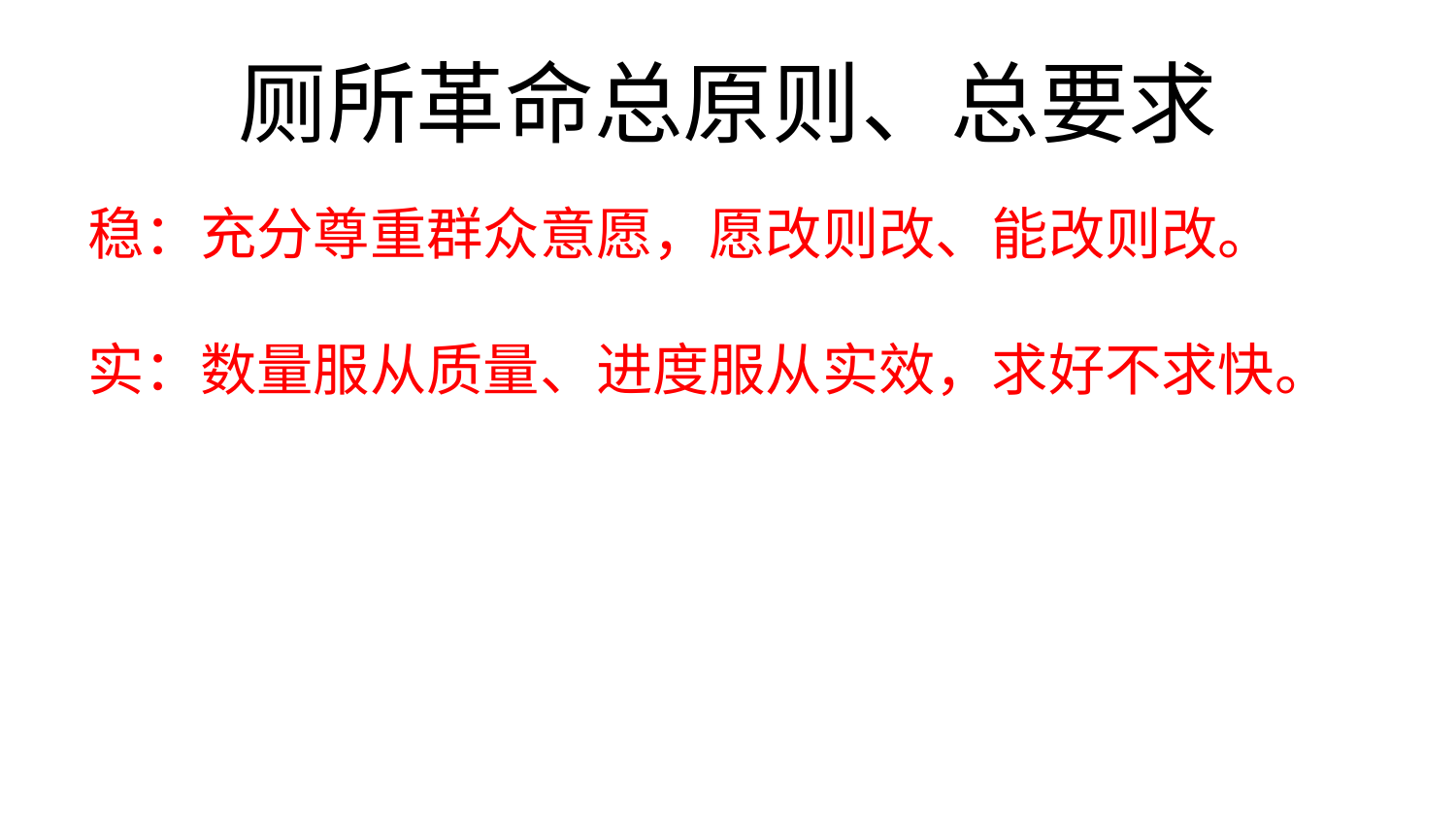

# 厕所革命总原则、总要求
稳：充分尊重群众意愿，愿改则改、能改则改。

实：数量服从质量、进度服从实效，求好不求快。